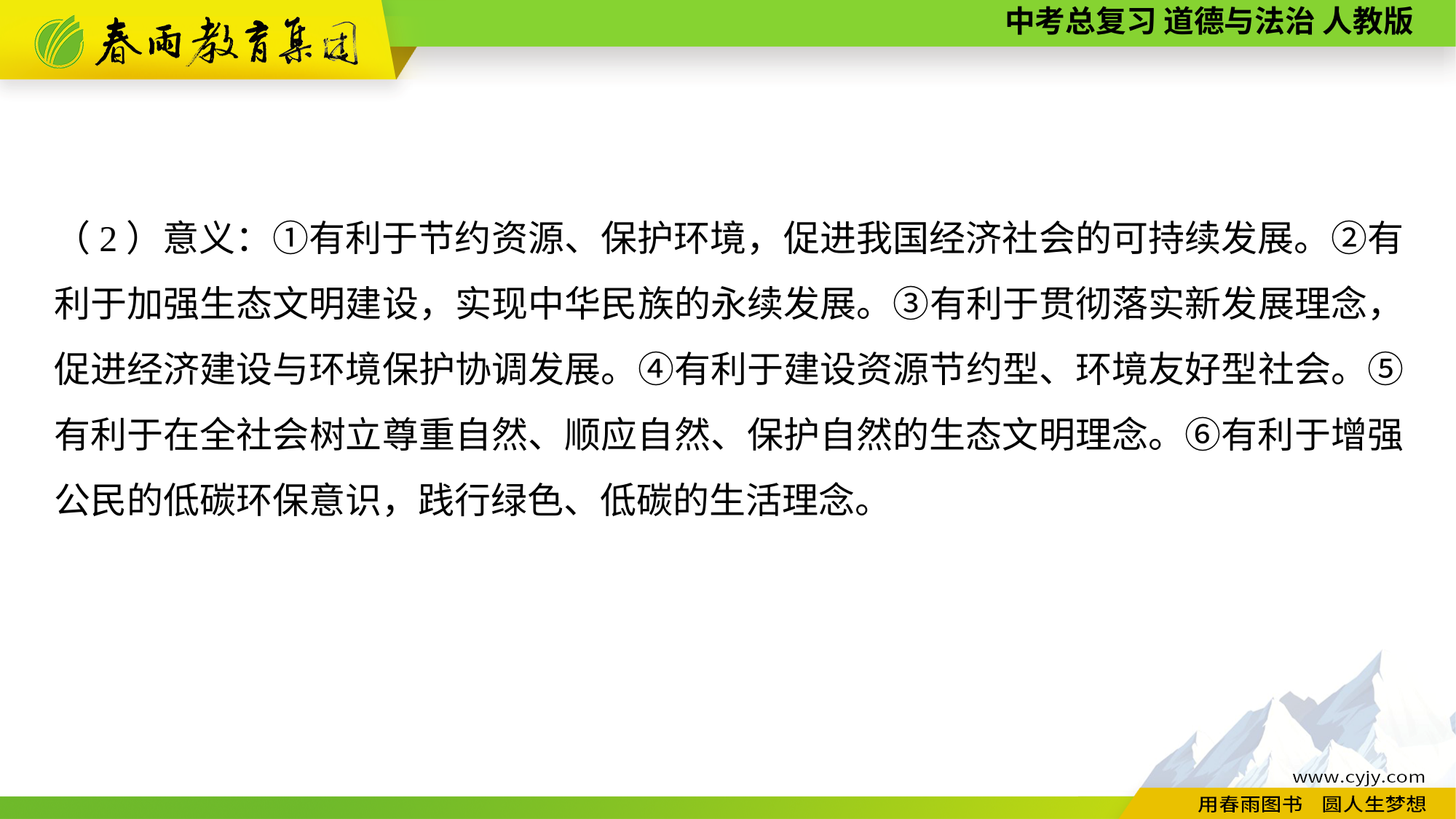

（2）意义：①有利于节约资源、保护环境，促进我国经济社会的可持续发展。②有利于加强生态文明建设，实现中华民族的永续发展。③有利于贯彻落实新发展理念，促进经济建设与环境保护协调发展。④有利于建设资源节约型、环境友好型社会。⑤有利于在全社会树立尊重自然、顺应自然、保护自然的生态文明理念。⑥有利于增强公民的低碳环保意识，践行绿色、低碳的生活理念。